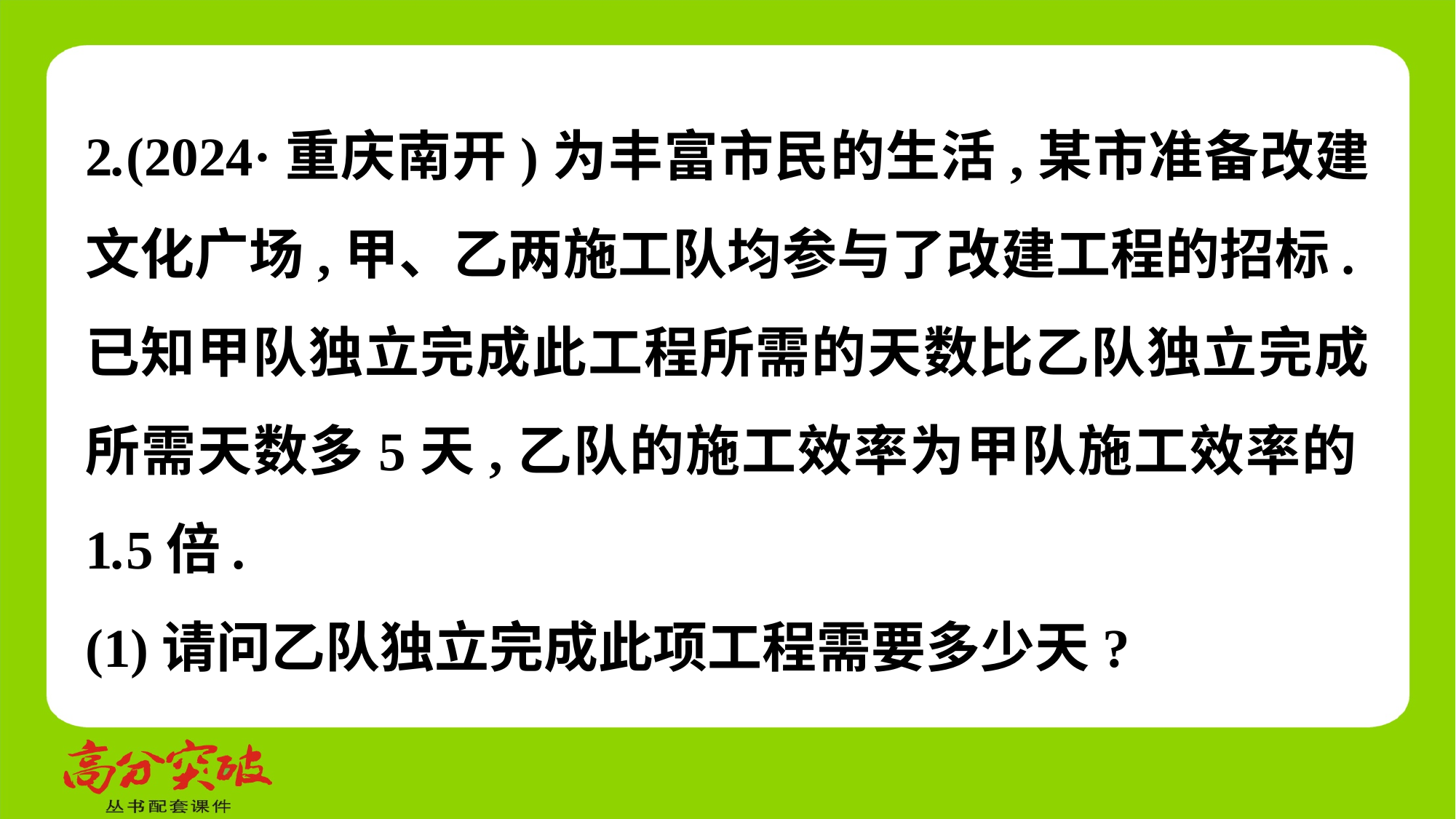

2.(2024·重庆南开)为丰富市民的生活,某市准备改建文化广场,甲、乙两施工队均参与了改建工程的招标.已知甲队独立完成此工程所需的天数比乙队独立完成所需天数多5天,乙队的施工效率为甲队施工效率的1.5倍.
(1)请问乙队独立完成此项工程需要多少天?